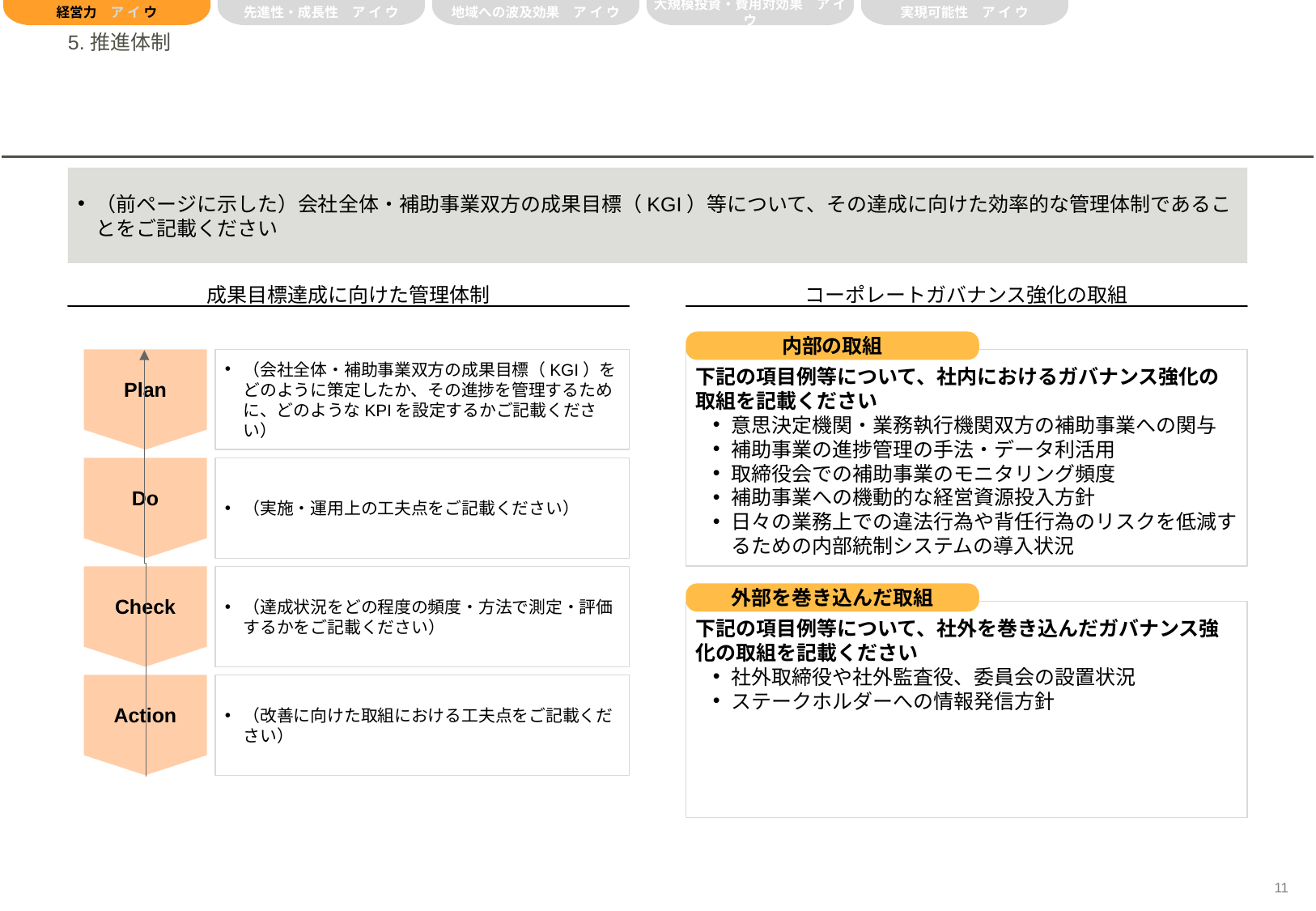

経営力　ア イ ウ
先進性・成長性　ア イ ウ
地域への波及効果　ア イ ウ
大規模投資・費用対効果　ア イ ウ
実現可能性　ア イ ウ
# 5.推進体制

（前ページに示した）会社全体・補助事業双方の成果目標（KGI）等について、その達成に向けた効率的な管理体制であることをご記載ください
成果目標達成に向けた管理体制
コーポレートガバナンス強化の取組
内部の取組
Plan
（会社全体・補助事業双方の成果目標（KGI）をどのように策定したか、その進捗を管理するために、どのようなKPIを設定するかご記載ください）
下記の項目例等について、社内におけるガバナンス強化の取組を記載ください
意思決定機関・業務執行機関双方の補助事業への関与
補助事業の進捗管理の手法・データ利活用
取締役会での補助事業のモニタリング頻度
補助事業への機動的な経営資源投入方針
日々の業務上での違法行為や背任行為のリスクを低減するための内部統制システムの導入状況
Do
（実施・運用上の工夫点をご記載ください）
Check
（達成状況をどの程度の頻度・方法で測定・評価するかをご記載ください）
外部を巻き込んだ取組
下記の項目例等について、社外を巻き込んだガバナンス強化の取組を記載ください
社外取締役や社外監査役、委員会の設置状況
ステークホルダーへの情報発信方針

Action
（改善に向けた取組における工夫点をご記載ください）